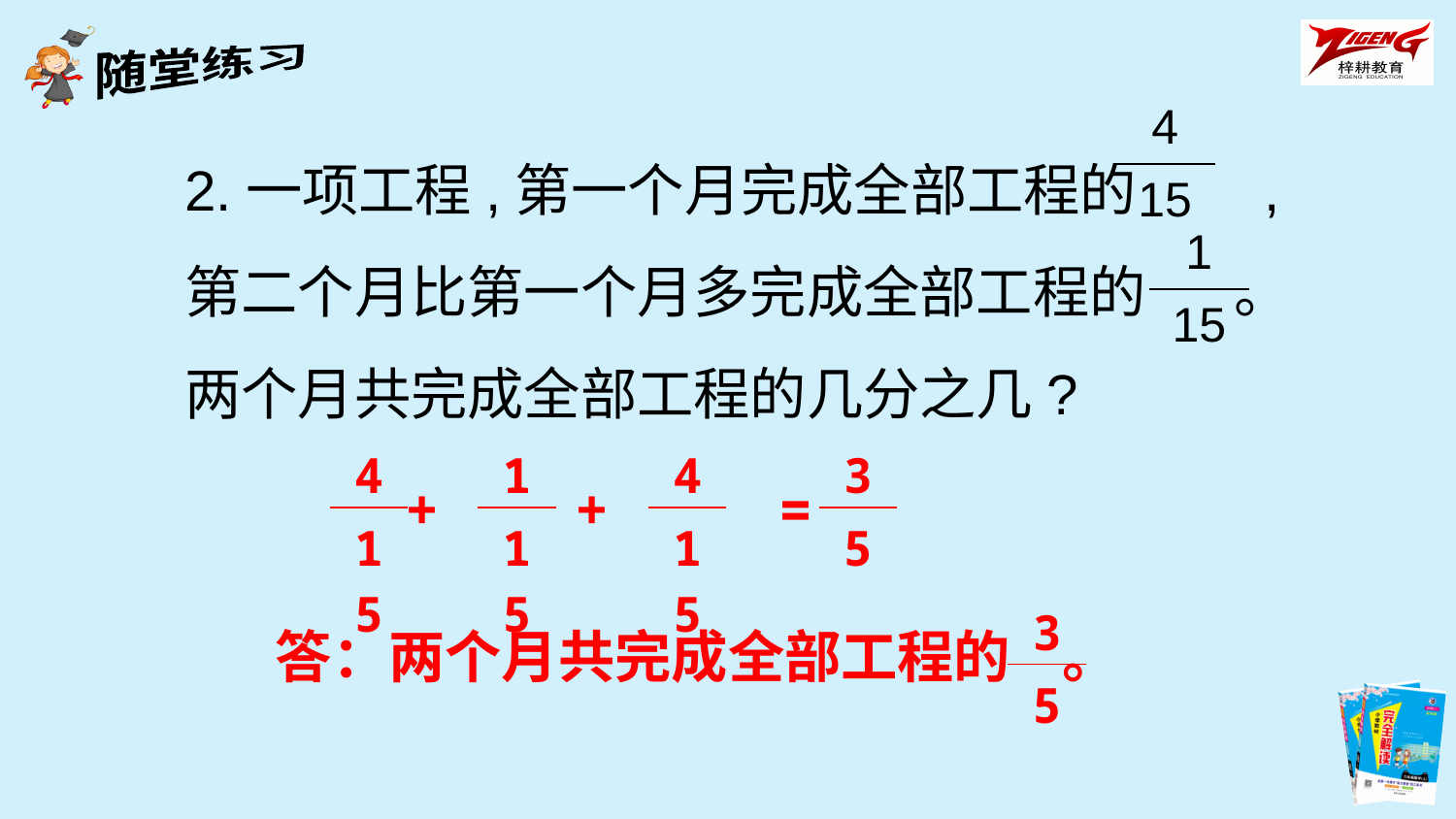

| 4 |
| --- |
| 15 |
2.一项工程,第一个月完成全部工程的         ,第二个月比第一个月多完成全部工程的       。两个月共完成全部工程的几分之几?
| 1 |
| --- |
| 15 |
| 4 |
| --- |
| 15 |
| 1 |
| --- |
| 15 |
| 4 |
| --- |
| 15 |
| 3 |
| --- |
| 5 |
+    +     =
| 3 |
| --- |
| 5 |
答：两个月共完成全部工程的    。